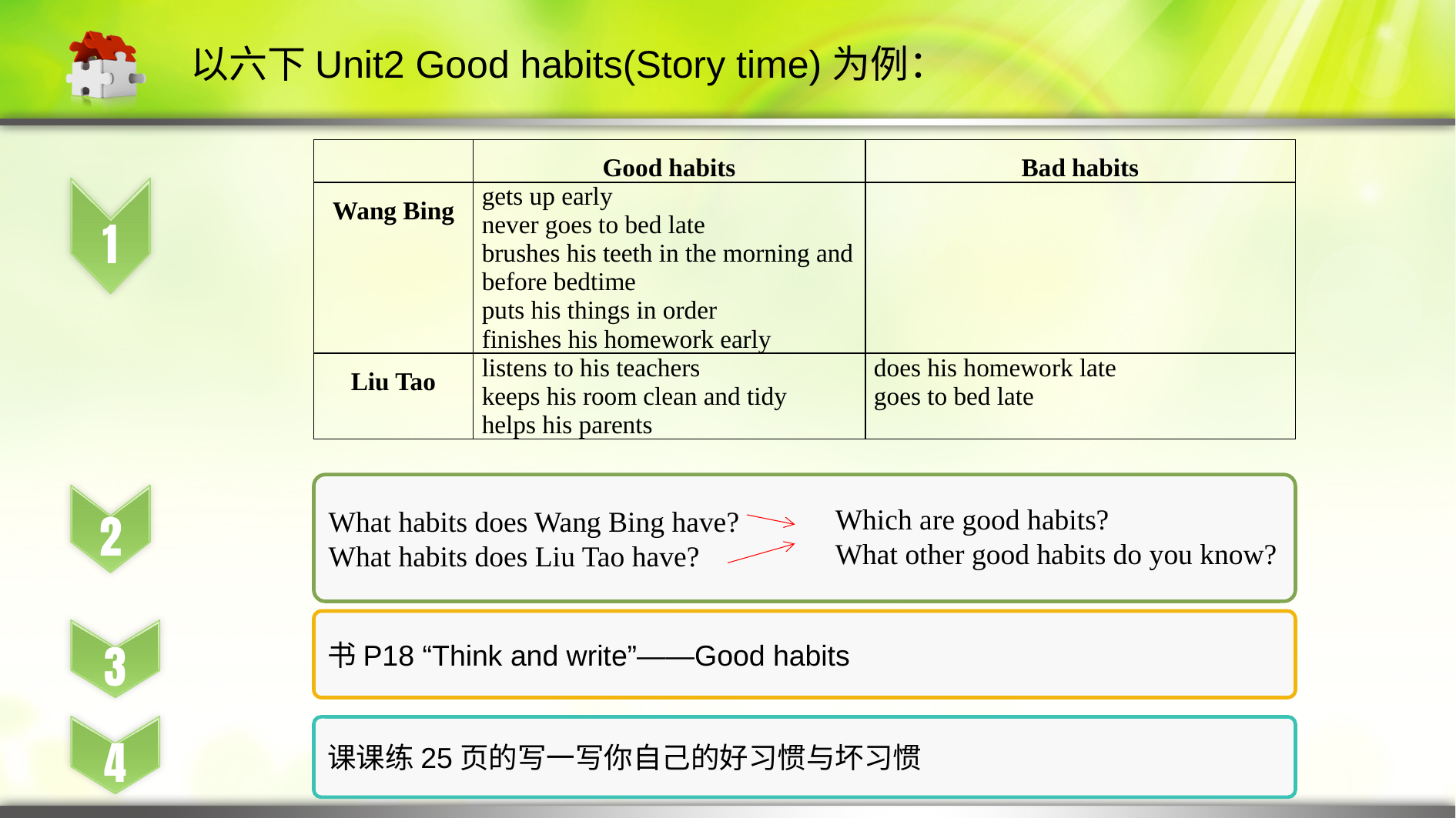

以六下Unit2 Good habits(Story time)为例：
|  | Good habits | Bad habits |
| --- | --- | --- |
| Wang Bing | gets up early never goes to bed late brushes his teeth in the morning and before bedtime puts his things in order finishes his homework early |  |
| Liu Tao | listens to his teachers keeps his room clean and tidy helps his parents | does his homework late goes to bed late |

1
What habits does Wang Bing have?
What habits does Liu Tao have?

2
Which are good habits?
What other good habits do you know?
书P18 “Think and write”——Good habits

3

4
课课练25页的写一写你自己的好习惯与坏习惯